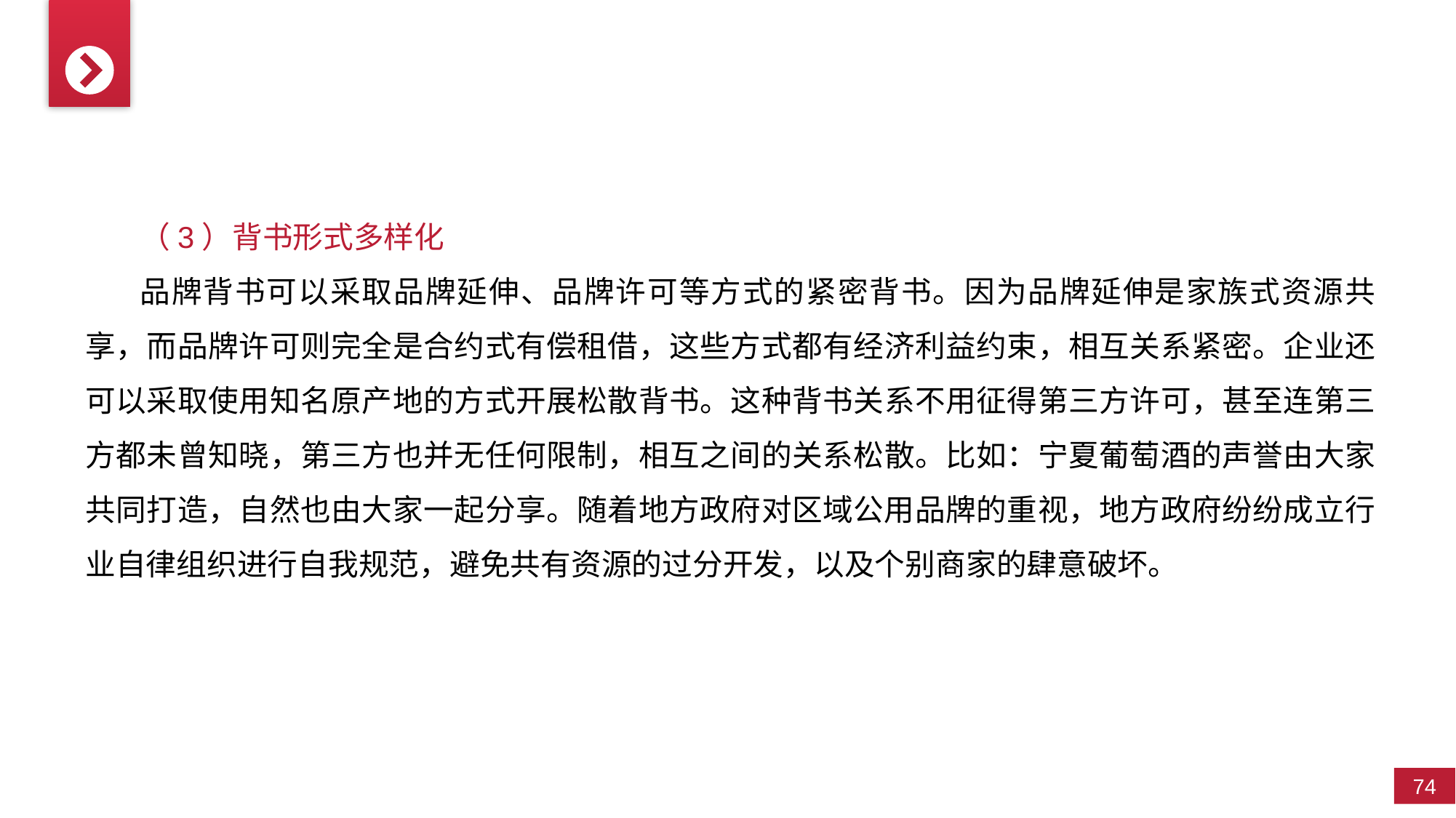

（3）背书形式多样化
品牌背书可以采取品牌延伸、品牌许可等方式的紧密背书。因为品牌延伸是家族式资源共享，而品牌许可则完全是合约式有偿租借，这些方式都有经济利益约束，相互关系紧密。企业还可以采取使用知名原产地的方式开展松散背书。这种背书关系不用征得第三方许可，甚至连第三方都未曾知晓，第三方也并无任何限制，相互之间的关系松散。比如：宁夏葡萄酒的声誉由大家共同打造，自然也由大家一起分享。随着地方政府对区域公用品牌的重视，地方政府纷纷成立行业自律组织进行自我规范，避免共有资源的过分开发，以及个别商家的肆意破坏。